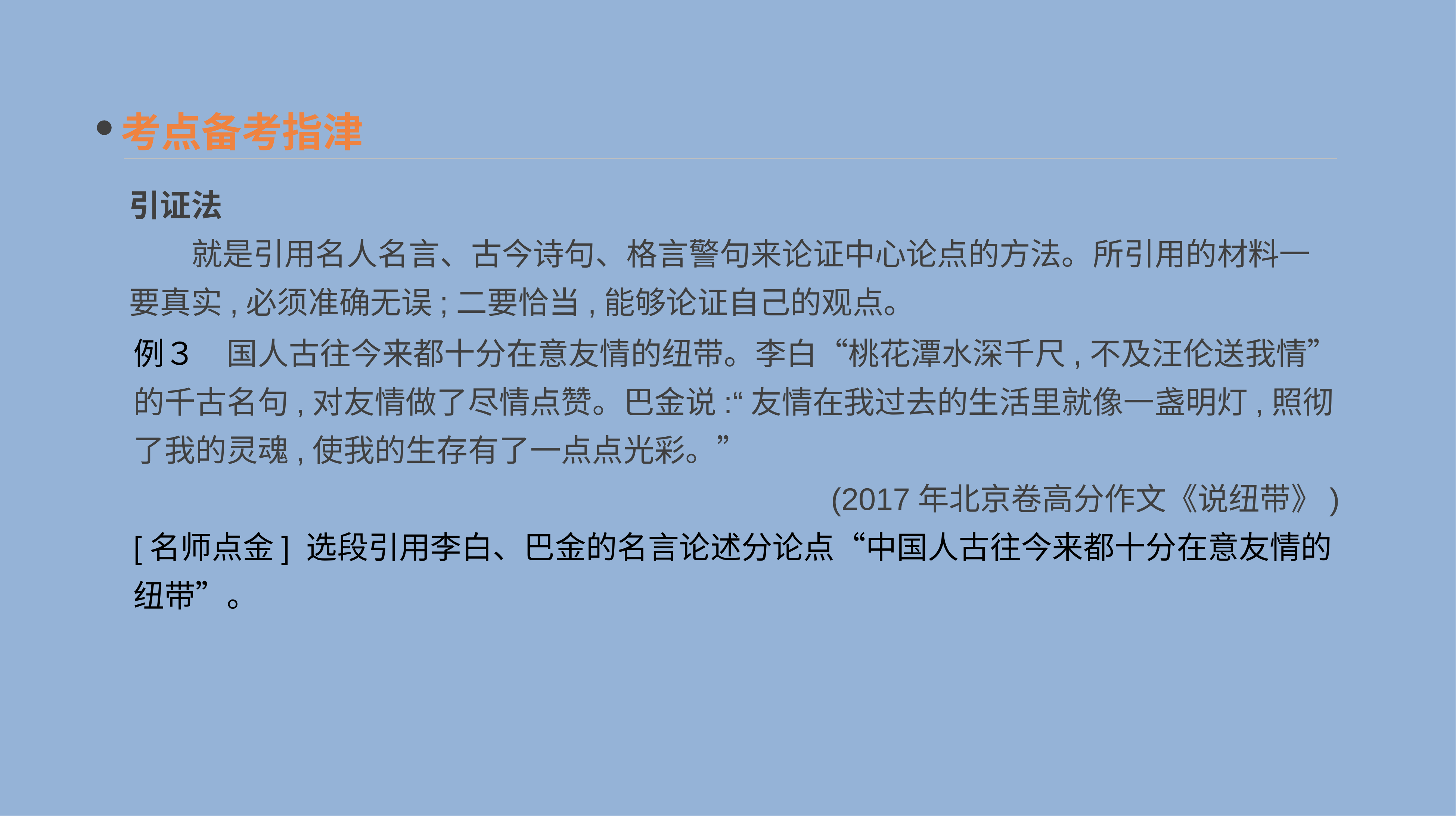

考点备考指津

引证法
　　就是引用名人名言、古今诗句、格言警句来论证中心论点的方法。所引用的材料一要真实,必须准确无误;二要恰当,能够论证自己的观点。
例３　国人古往今来都十分在意友情的纽带。李白“桃花潭水深千尺,不及汪伦送我情”的千古名句,对友情做了尽情点赞。巴金说:“友情在我过去的生活里就像一盏明灯,照彻了我的灵魂,使我的生存有了一点点光彩。”
(2017年北京卷高分作文《说纽带》)

[名师点金] 选段引用李白、巴金的名言论述分论点“中国人古往今来都十分在意友情的纽带”。